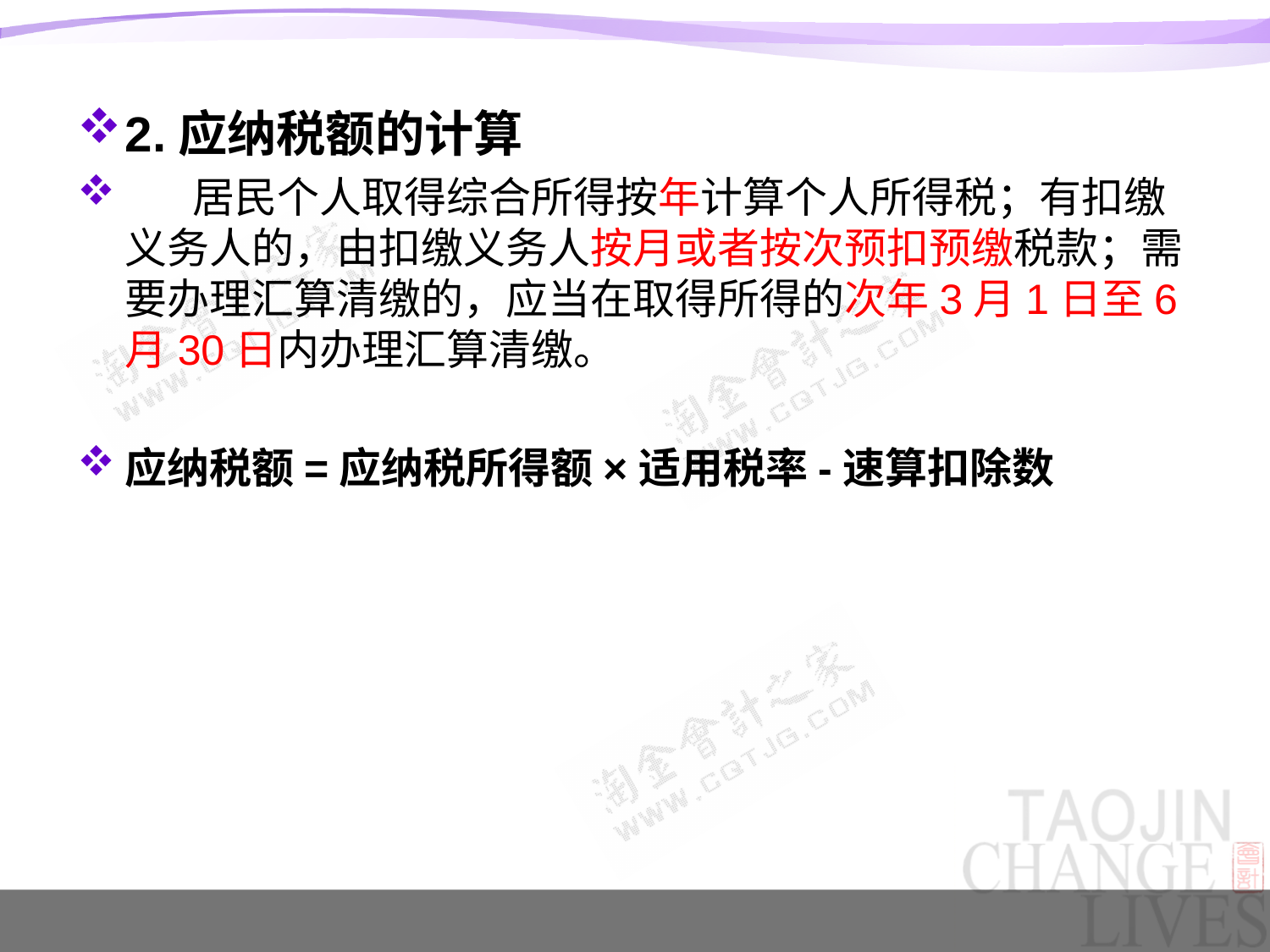

#
2.应纳税额的计算
      居民个人取得综合所得按年计算个人所得税；有扣缴义务人的，由扣缴义务人按月或者按次预扣预缴税款；需要办理汇算清缴的，应当在取得所得的次年3月1日至6月30日内办理汇算清缴。

应纳税额=应纳税所得额×适用税率-速算扣除数